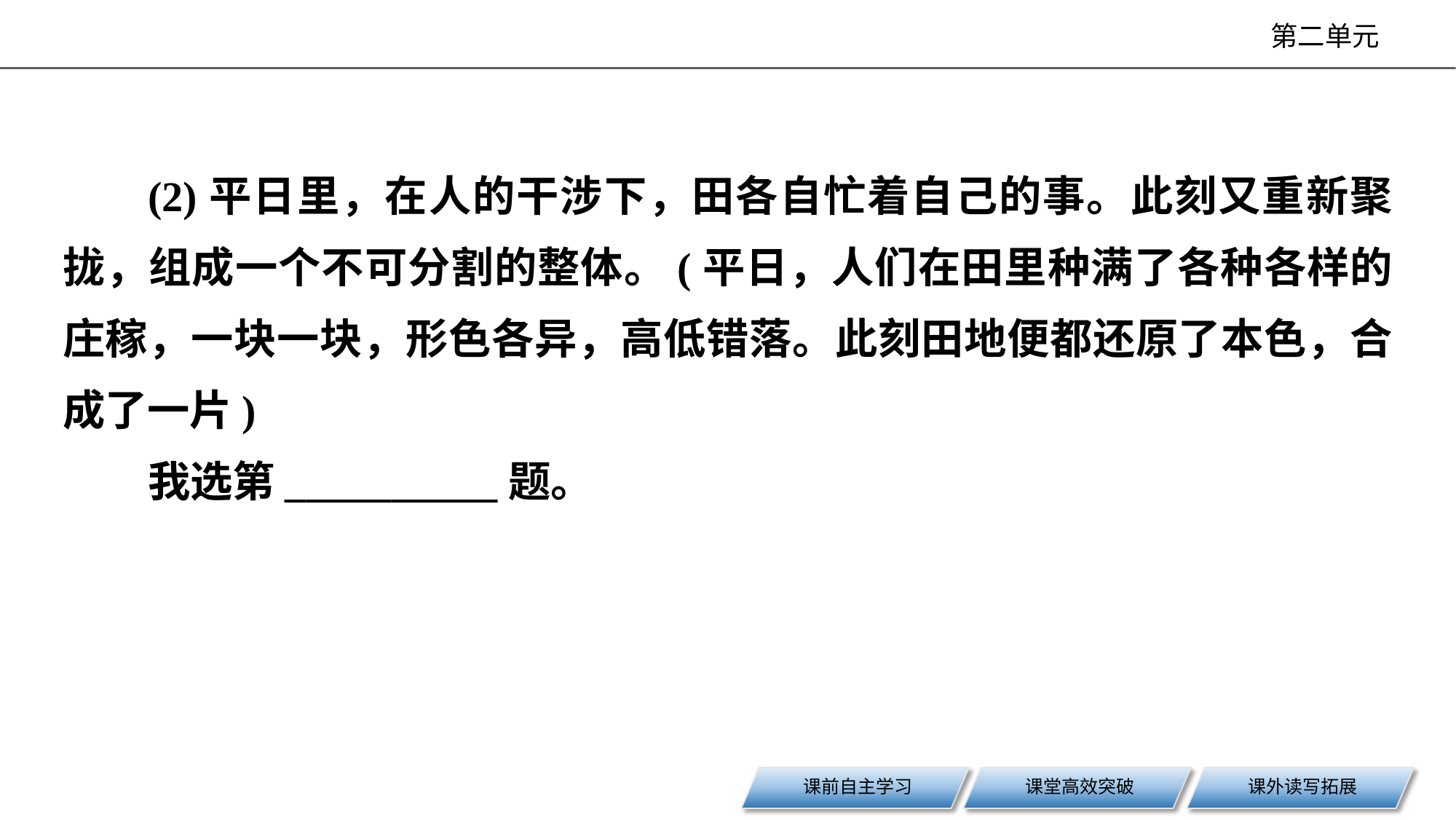

(2)平日里，在人的干涉下，田各自忙着自己的事。此刻又重新聚拢，组成一个不可分割的整体。(平日，人们在田里种满了各种各样的庄稼，一块一块，形色各异，高低错落。此刻田地便都还原了本色，合成了一片)
我选第__________题。